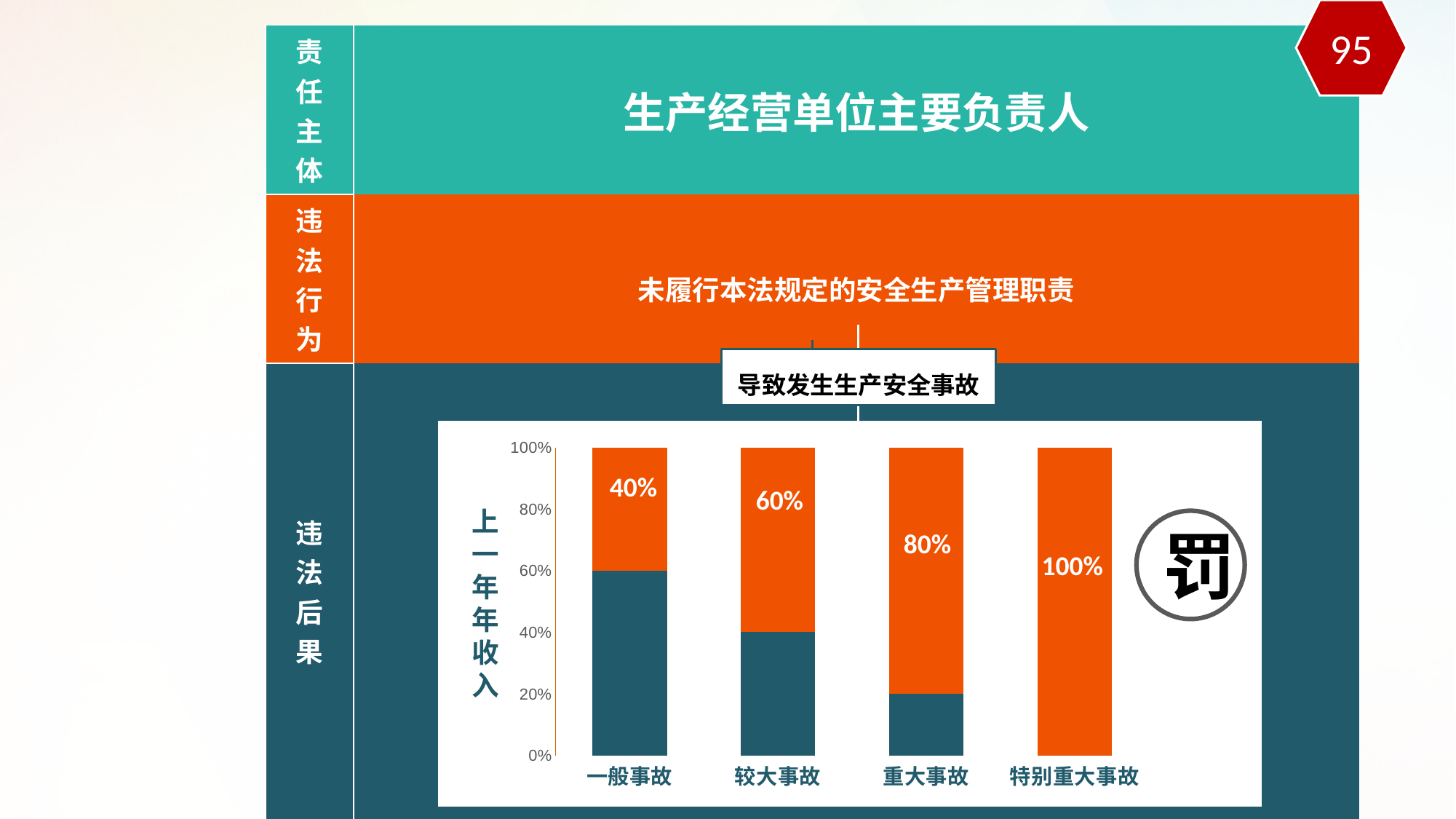

95
| 责 任 主 体 | 生产经营单位主要负责人 |
| --- | --- |
| 违 法 行 为 | 未履行本法规定的安全生产管理职责 |
| 违 法 后 果 |  |
导致发生生产安全事故

### Chart

| Category |  |  |
|---|---|---|
| 一般事故 | 1.0 | 0.6 |
| 较大事故 | 1.0 | 0.4 |
| 重大事故 | 1.0 | 0.2 |
| 特别重大事故 | 1.0 | 0.0 |
40%
60%
上
一
年
年
收
入
80%
100%
罚